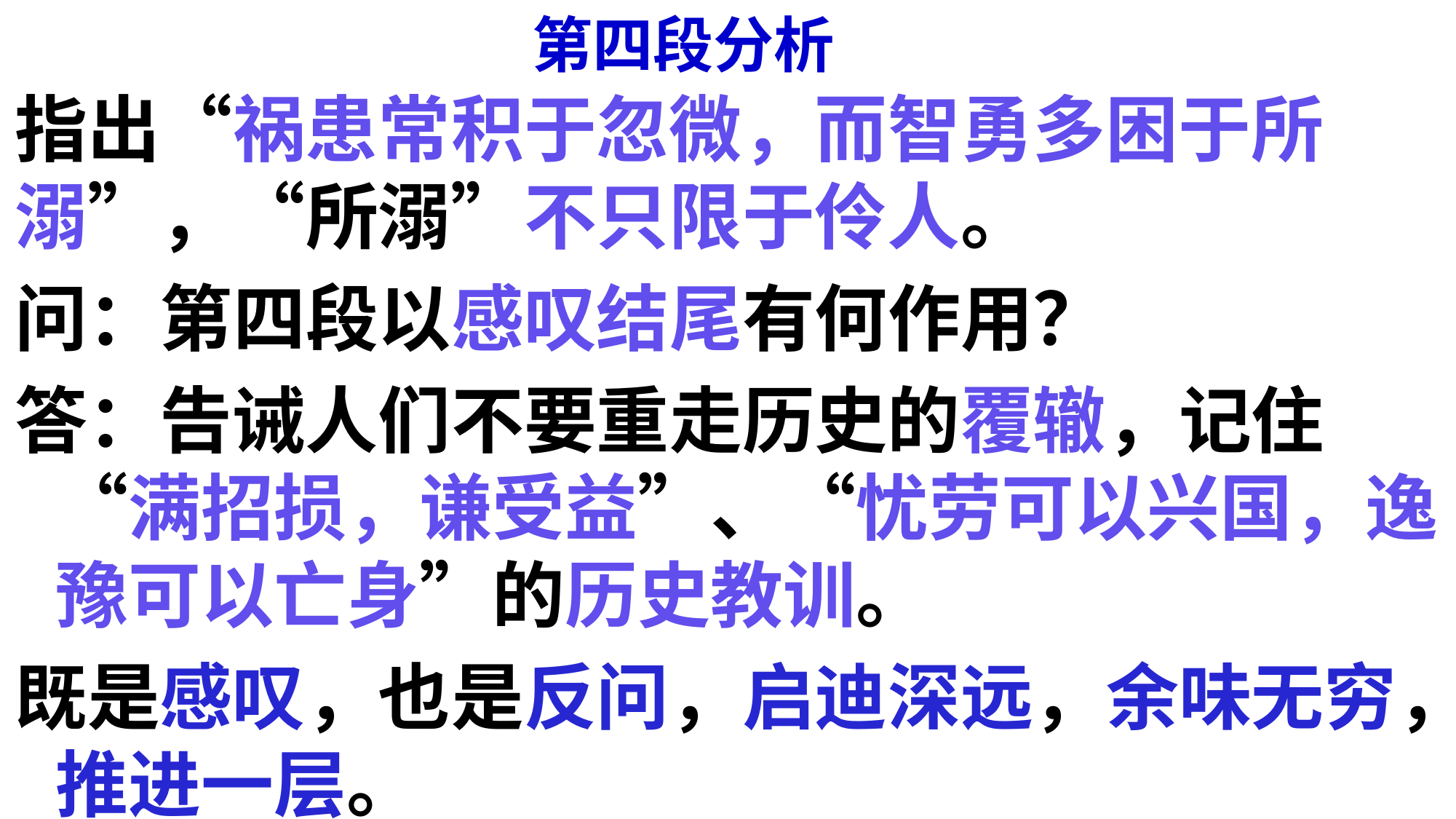

# 第四段分析
指出“祸患常积于忽微，而智勇多困于所溺”，“所溺”不只限于伶人。
问：第四段以感叹结尾有何作用？
答：告诫人们不要重走历史的覆辙，记住“满招损，谦受益”、“忧劳可以兴国，逸豫可以亡身”的历史教训。
既是感叹，也是反问，启迪深远，余味无穷，推进一层。